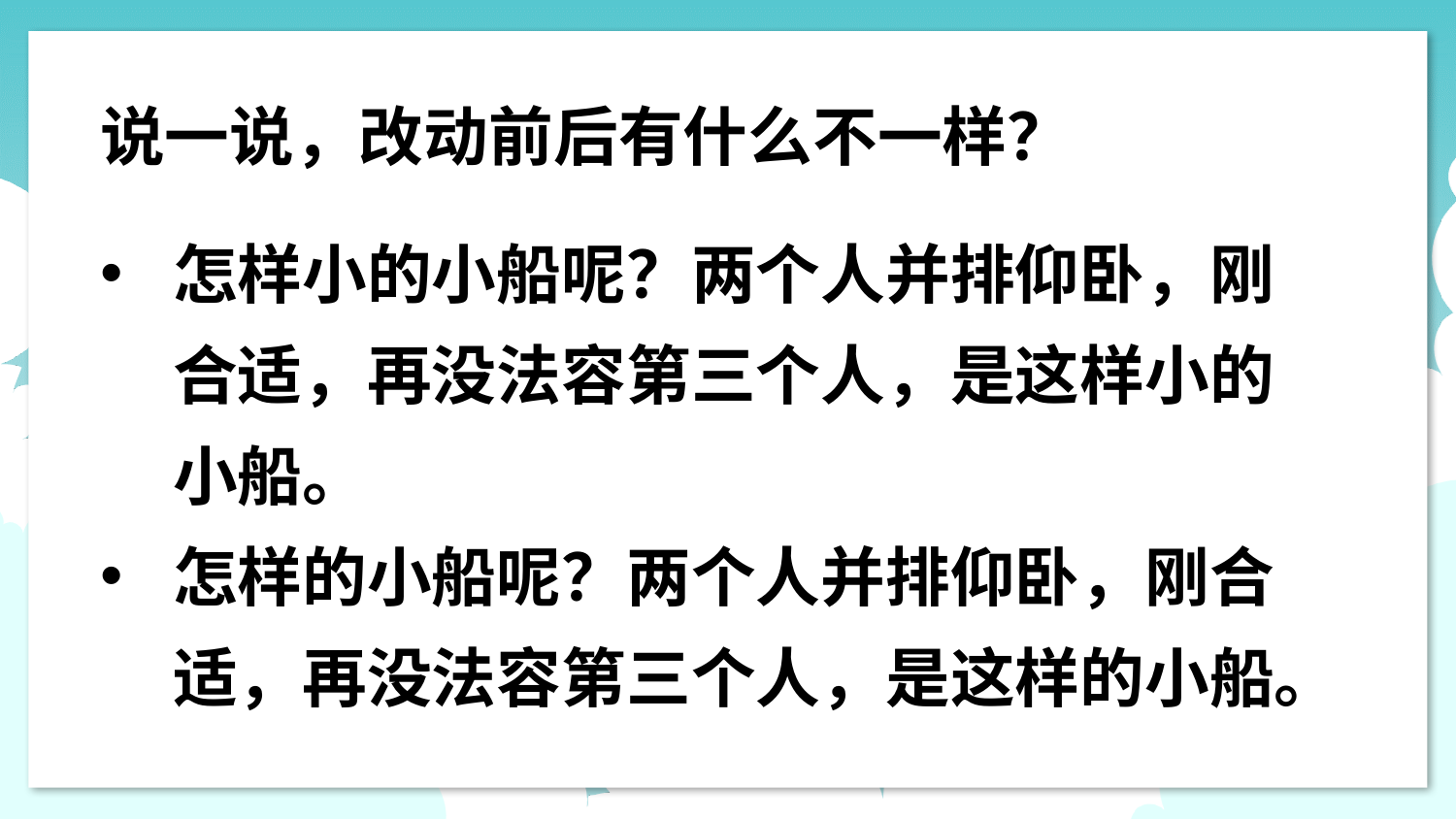

说一说，改动前后有什么不一样？
怎样小的小船呢？两个人并排仰卧，刚合适，再没法容第三个人，是这样小的小船。
怎样的小船呢？两个人并排仰卧，刚合适，再没法容第三个人，是这样的小船。